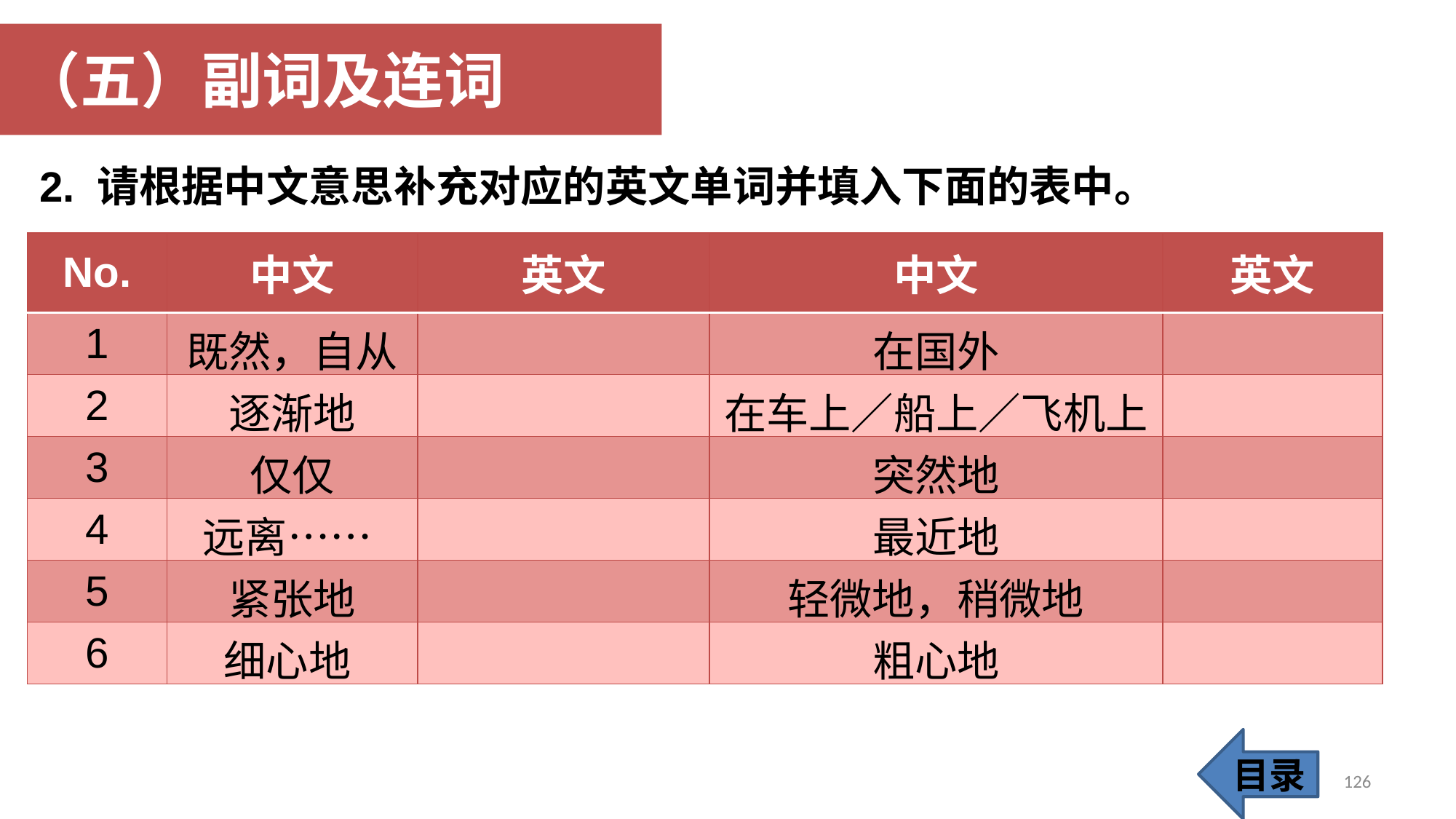

（五）副词及连词
2. 请根据中文意思补充对应的英文单词并填入下面的表中。
| No. | 中文 | 英文 | 中文 | 英文 |
| --- | --- | --- | --- | --- |
| 1 | 既然，自从 |  | 在国外 |  |
| 2 | 逐渐地 |  | 在车上／船上／飞机上 |  |
| 3 | 仅仅 |  | 突然地 |  |
| 4 | 远离…… |  | 最近地 |  |
| 5 | 紧张地 |  | 轻微地，稍微地 |  |
| 6 | 细心地 |  | 粗心地 |  |
目录
126